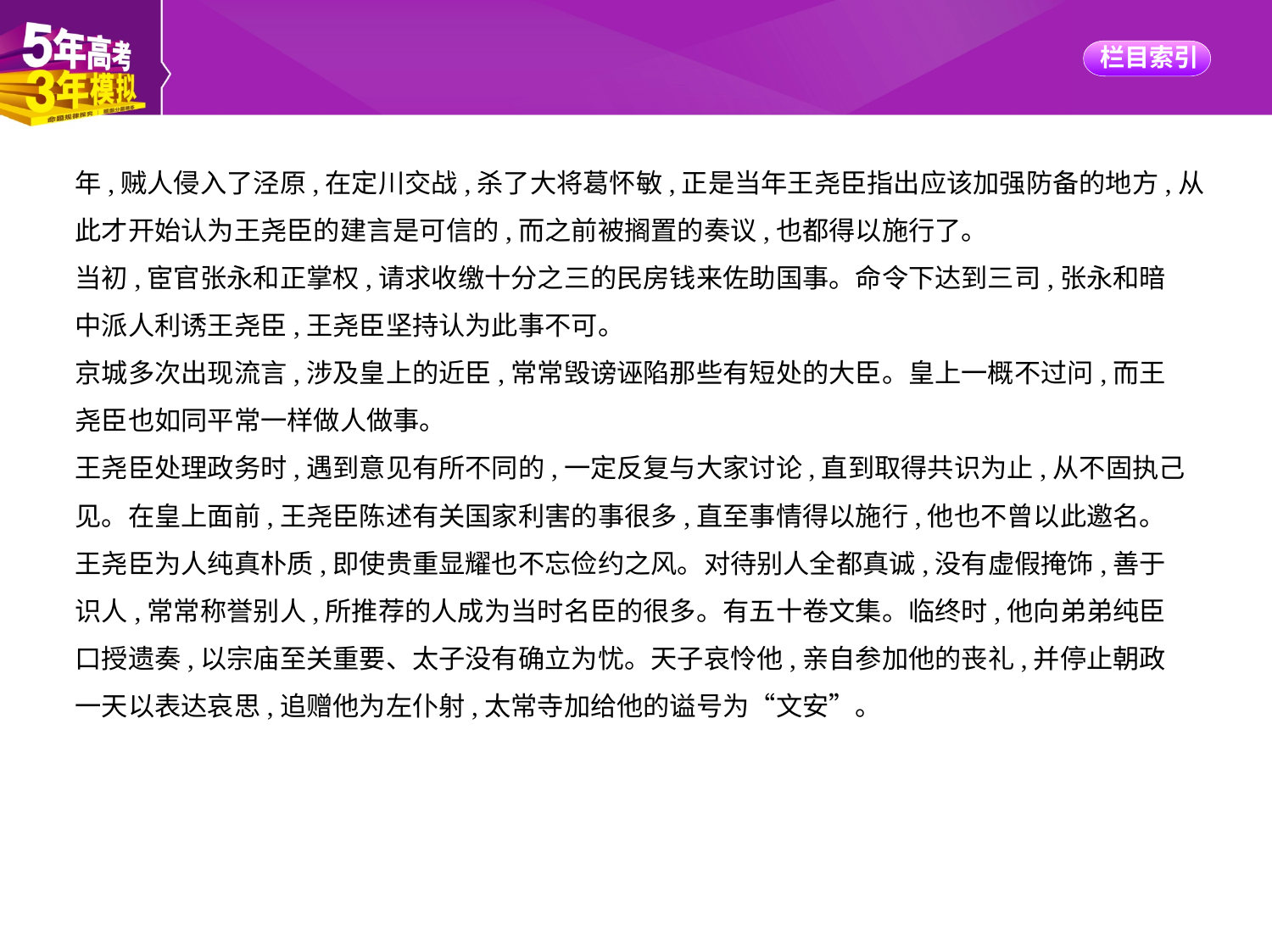

年,贼人侵入了泾原,在定川交战,杀了大将葛怀敏,正是当年王尧臣指出应该加强防备的地方,从
此才开始认为王尧臣的建言是可信的,而之前被搁置的奏议,也都得以施行了。
当初,宦官张永和正掌权,请求收缴十分之三的民房钱来佐助国事。命令下达到三司,张永和暗
中派人利诱王尧臣,王尧臣坚持认为此事不可。
京城多次出现流言,涉及皇上的近臣,常常毁谤诬陷那些有短处的大臣。皇上一概不过问,而王
尧臣也如同平常一样做人做事。
王尧臣处理政务时,遇到意见有所不同的,一定反复与大家讨论,直到取得共识为止,从不固执己
见。在皇上面前,王尧臣陈述有关国家利害的事很多,直至事情得以施行,他也不曾以此邀名。
王尧臣为人纯真朴质,即使贵重显耀也不忘俭约之风。对待别人全都真诚,没有虚假掩饰,善于
识人,常常称誉别人,所推荐的人成为当时名臣的很多。有五十卷文集。临终时,他向弟弟纯臣
口授遗奏,以宗庙至关重要、太子没有确立为忧。天子哀怜他,亲自参加他的丧礼,并停止朝政
一天以表达哀思,追赠他为左仆射,太常寺加给他的谥号为“文安”。